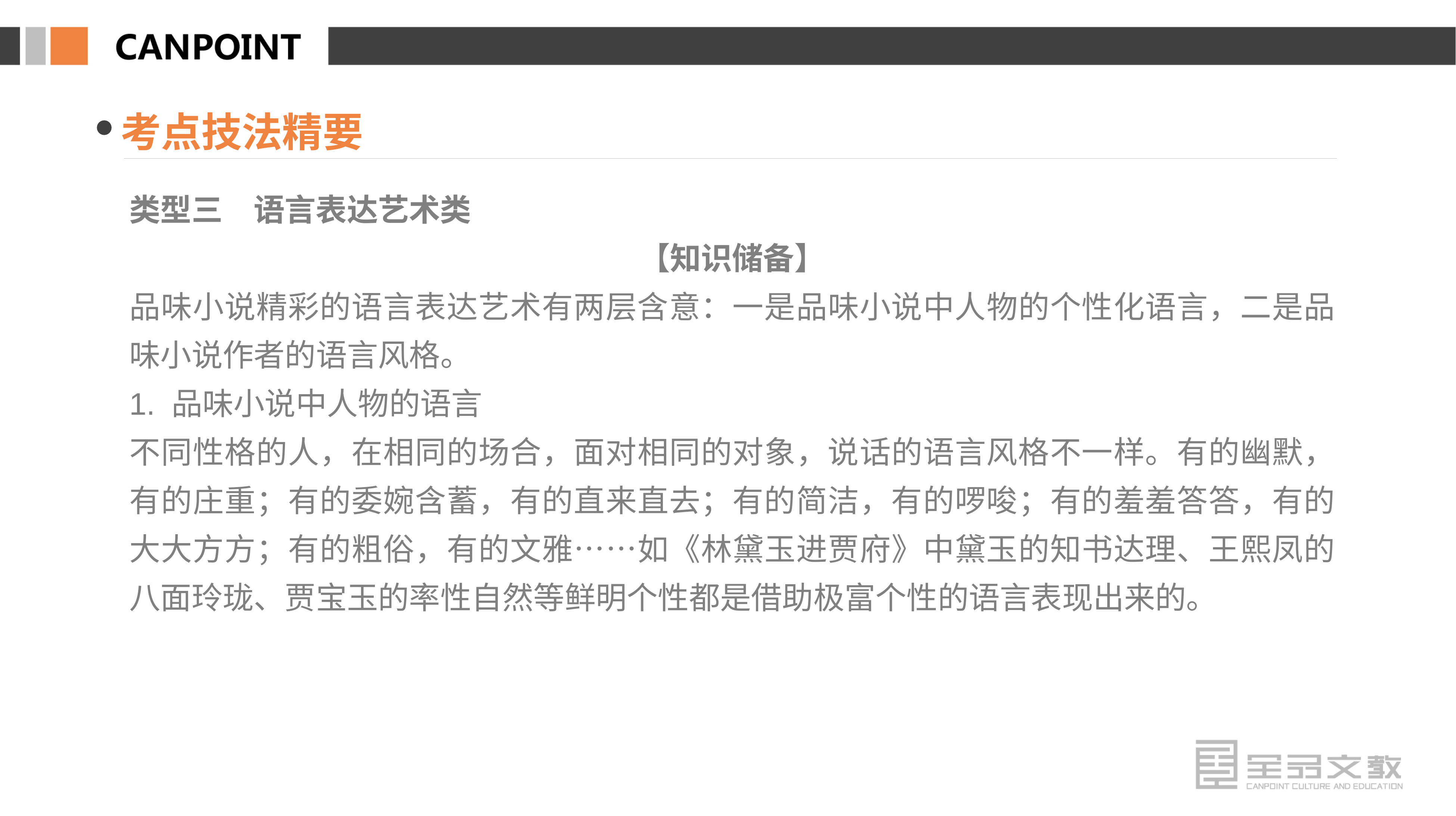

考点技法精要

类型三　语言表达艺术类
【知识储备】
品味小说精彩的语言表达艺术有两层含意：一是品味小说中人物的个性化语言，二是品味小说作者的语言风格。
1. 品味小说中人物的语言
不同性格的人，在相同的场合，面对相同的对象，说话的语言风格不一样。有的幽默，有的庄重；有的委婉含蓄，有的直来直去；有的简洁，有的啰唆；有的羞羞答答，有的大大方方；有的粗俗，有的文雅……如《林黛玉进贾府》中黛玉的知书达理、王熙凤的八面玲珑、贾宝玉的率性自然等鲜明个性都是借助极富个性的语言表现出来的。